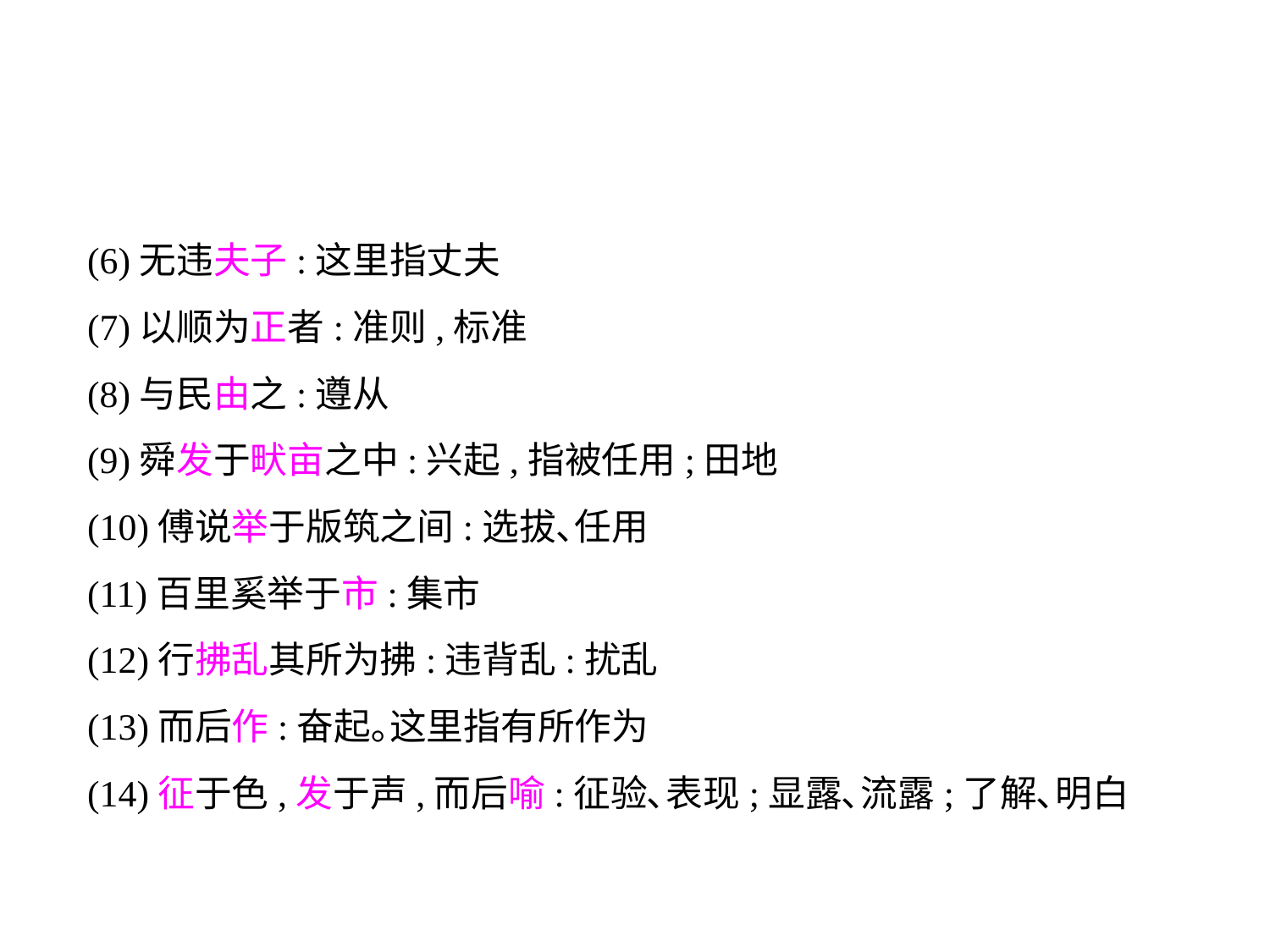

(6)无违夫子:这里指丈夫
(7)以顺为正者:准则,标准
(8)与民由之:遵从
(9)舜发于畎亩之中:兴起,指被任用;田地
(10)傅说举于版筑之间:选拔､任用
(11)百里奚举于市:集市
(12)行拂乱其所为拂:违背乱:扰乱
(13)而后作:奋起｡这里指有所作为
(14)征于色,发于声,而后喻:征验､表现;显露､流露;了解､明白